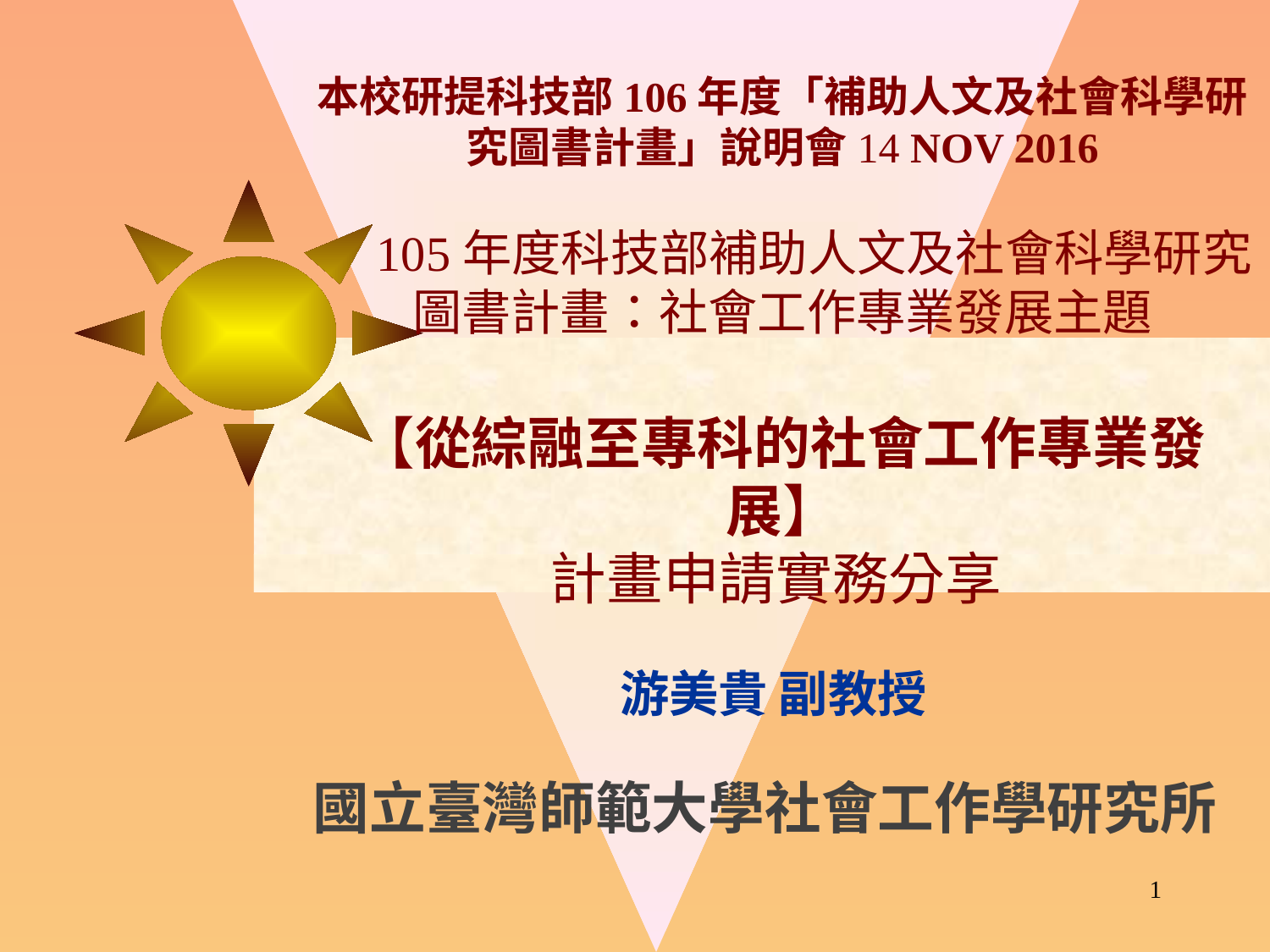

# 本校研提科技部106年度「補助人文及社會科學研究圖書計畫」說明會14 NOV 2016 105年度科技部補助人文及社會科學研究圖書計畫：社會工作專業發展主題 【從綜融至專科的社會工作專業發展】 計畫申請實務分享
游美貴 副教授
國立臺灣師範大學社會工作學研究所
1